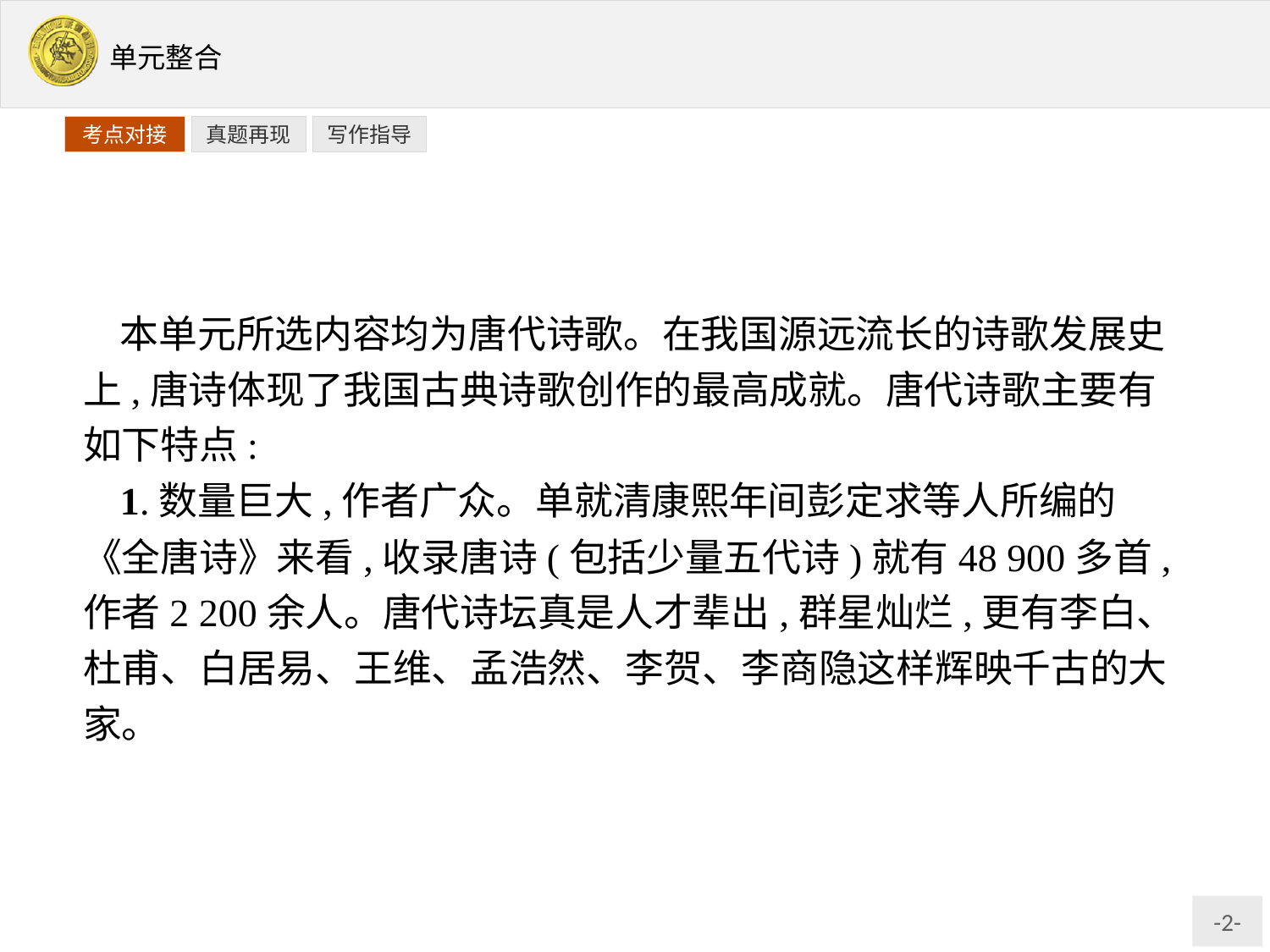

写作指导
考点对接
真题再现
本单元所选内容均为唐代诗歌。在我国源远流长的诗歌发展史上,唐诗体现了我国古典诗歌创作的最高成就。唐代诗歌主要有如下特点:
1.数量巨大,作者广众。单就清康熙年间彭定求等人所编的《全唐诗》来看,收录唐诗(包括少量五代诗)就有48 900多首,作者2 200余人。唐代诗坛真是人才辈出,群星灿烂,更有李白、杜甫、白居易、王维、孟浩然、李贺、李商隐这样辉映千古的大家。